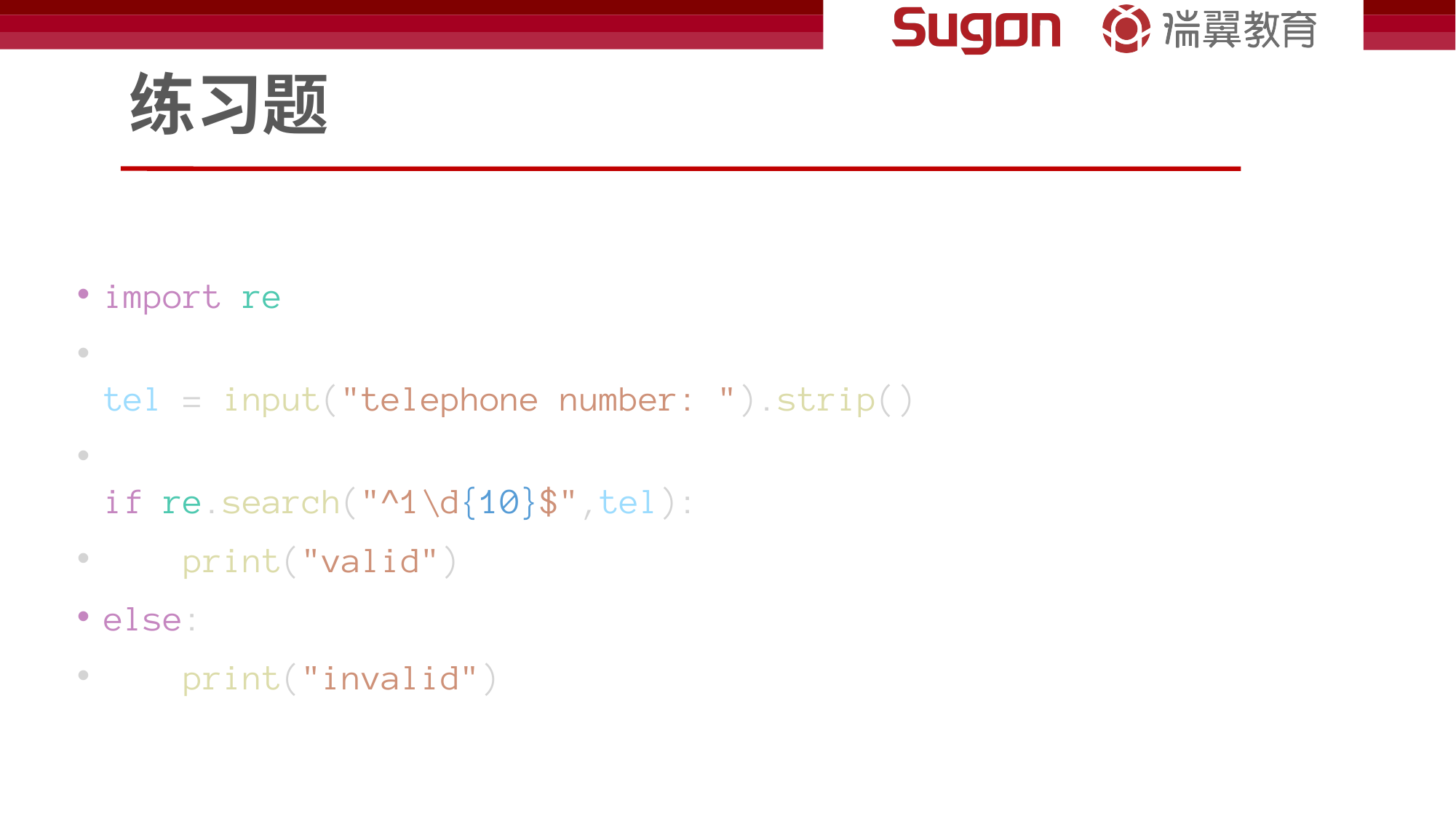

# 练习题

import re
tel = input("telephone number: ").strip()
if re.search("^1\d{10}$",tel):
    print("valid")
else:
    print("invalid")